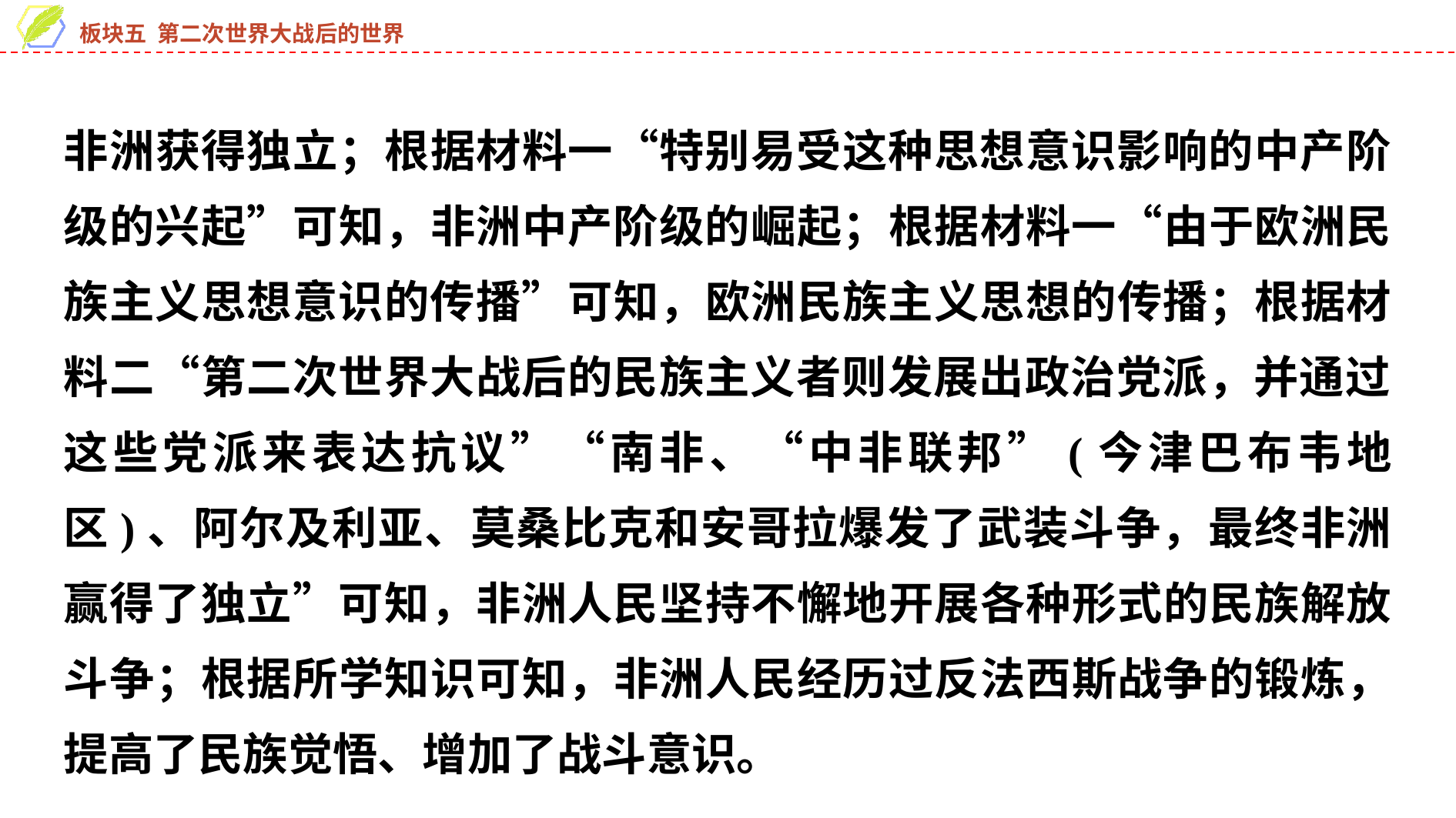

非洲获得独立；根据材料一“特别易受这种思想意识影响的中产阶级的兴起”可知，非洲中产阶级的崛起；根据材料一“由于欧洲民族主义思想意识的传播”可知，欧洲民族主义思想的传播；根据材料二“第二次世界大战后的民族主义者则发展出政治党派，并通过这些党派来表达抗议”“南非、“中非联邦”(今津巴布韦地区)、阿尔及利亚、莫桑比克和安哥拉爆发了武装斗争，最终非洲赢得了独立”可知，非洲人民坚持不懈地开展各种形式的民族解放斗争；根据所学知识可知，非洲人民经历过反法西斯战争的锻炼，提高了民族觉悟、增加了战斗意识。